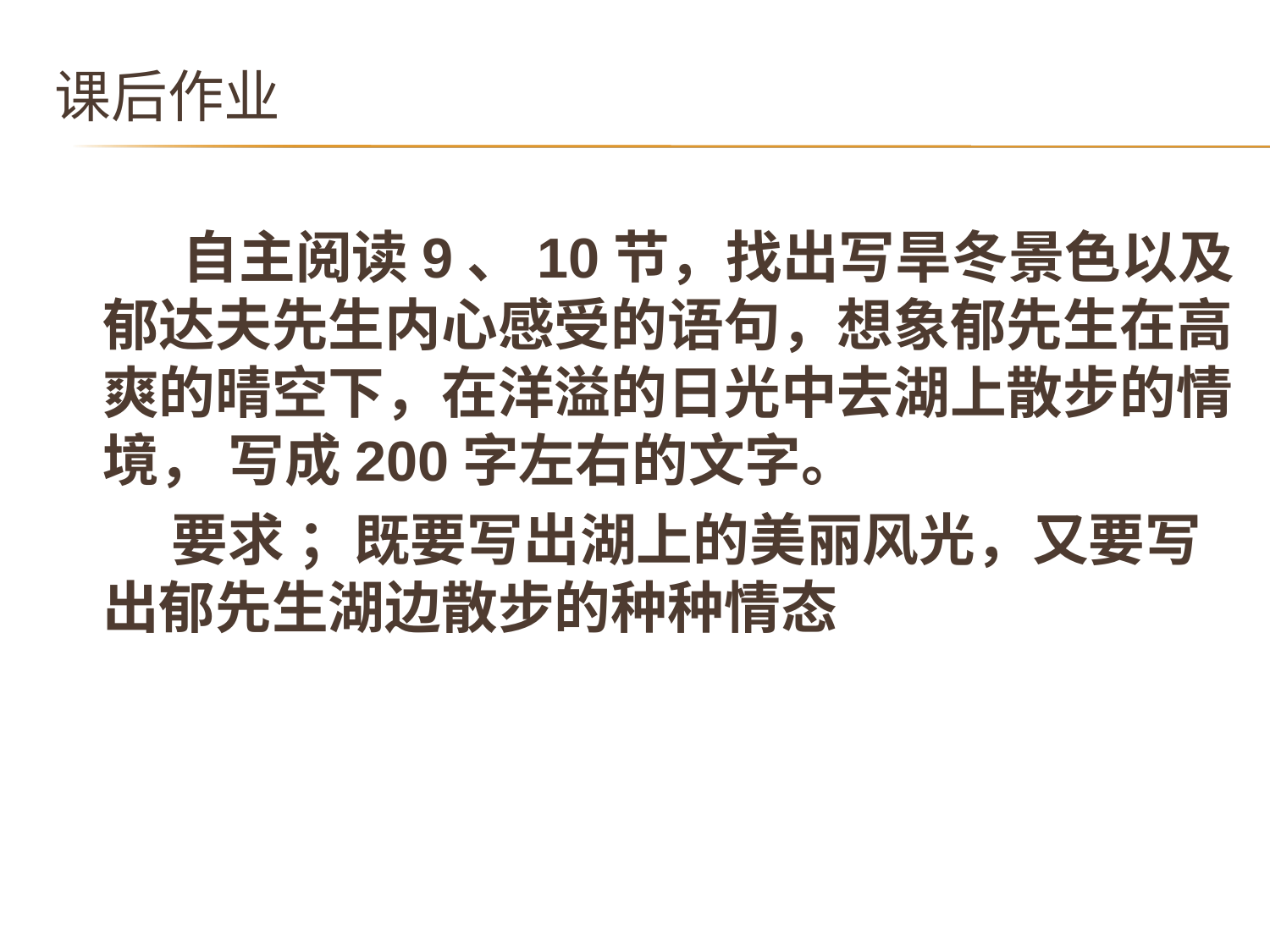

# 课后作业
         自主阅读9、10节，找出写旱冬景色以及郁达夫先生内心感受的语句，想象郁先生在高爽的晴空下，在洋溢的日光中去湖上散步的情境， 写成200字左右的文字。
        要求 ；既要写出湖上的美丽风光，又要写出郁先生湖边散步的种种情态